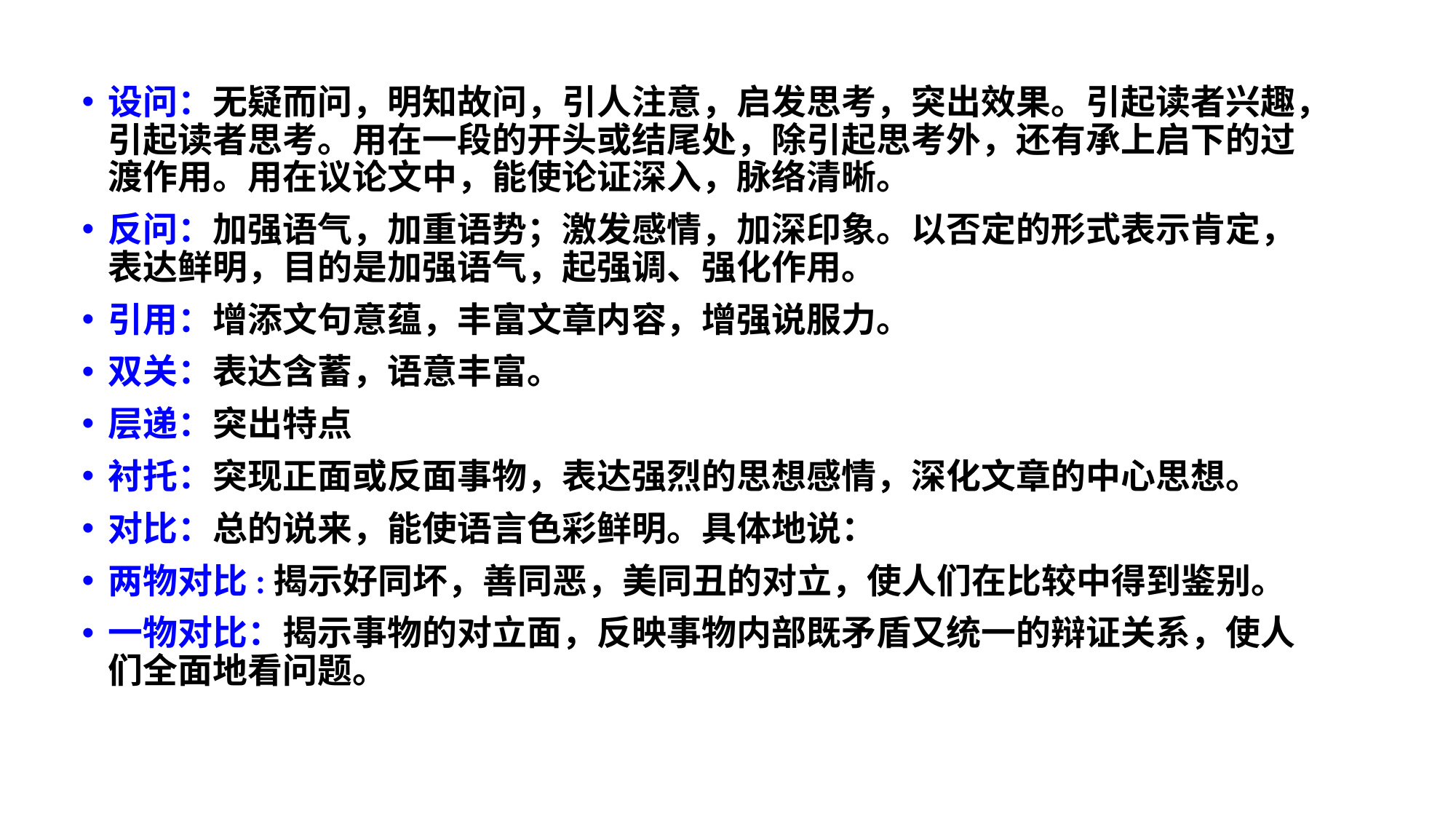

设问：无疑而问，明知故问，引人注意，启发思考，突出效果。引起读者兴趣，引起读者思考。用在一段的开头或结尾处，除引起思考外，还有承上启下的过渡作用。用在议论文中，能使论证深入，脉络清晰。
反问：加强语气，加重语势；激发感情，加深印象。以否定的形式表示肯定，表达鲜明，目的是加强语气，起强调、强化作用。
引用：增添文句意蕴，丰富文章内容，增强说服力。
双关：表达含蓄，语意丰富。
层递：突出特点
衬托：突现正面或反面事物，表达强烈的思想感情，深化文章的中心思想。
对比：总的说来，能使语言色彩鲜明。具体地说：
两物对比:揭示好同坏，善同恶，美同丑的对立，使人们在比较中得到鉴别。
一物对比：揭示事物的对立面，反映事物内部既矛盾又统一的辩证关系，使人们全面地看问题。